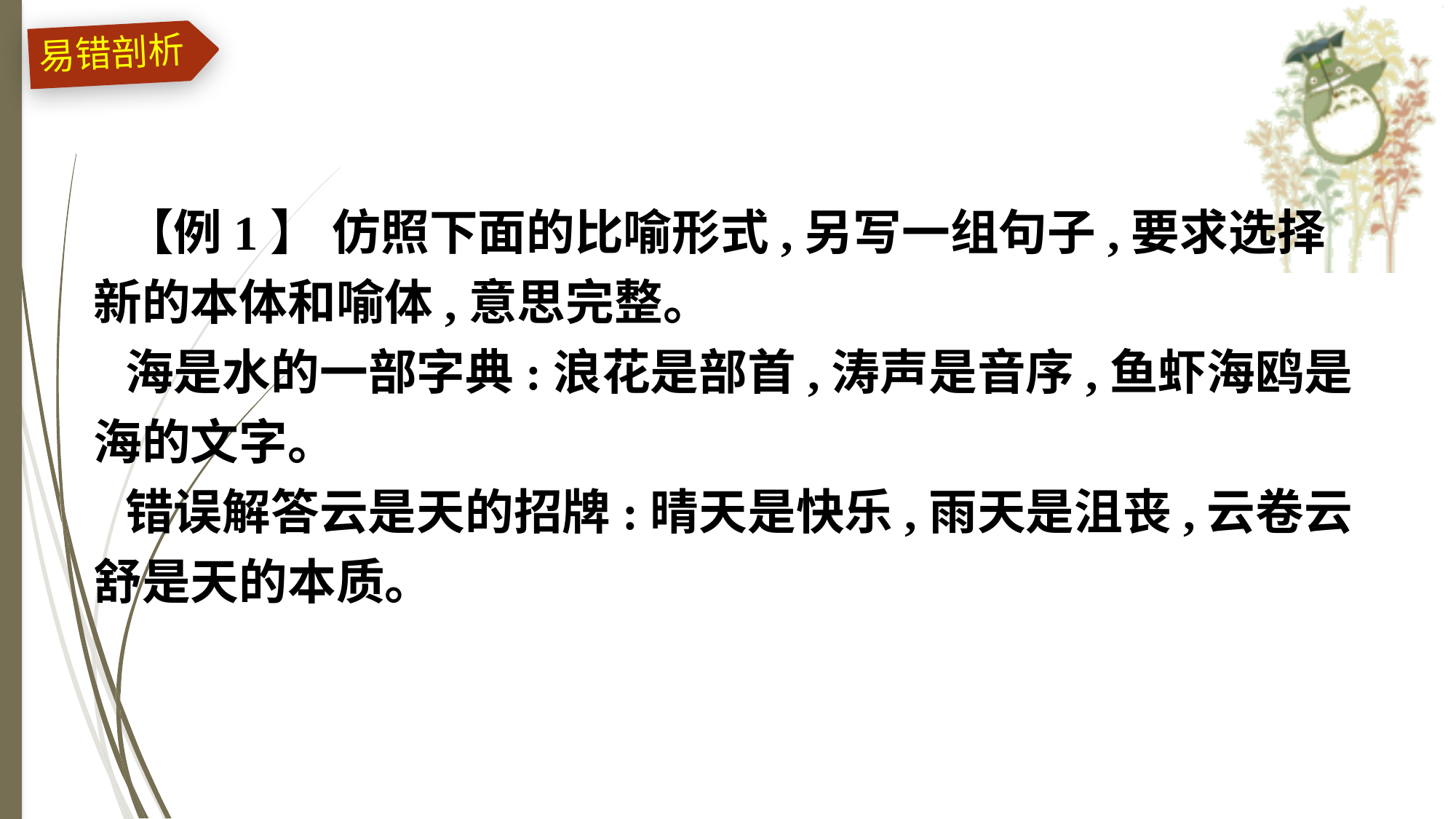

易错剖析
【例1】 仿照下面的比喻形式,另写一组句子,要求选择新的本体和喻体,意思完整。
海是水的一部字典:浪花是部首,涛声是音序,鱼虾海鸥是海的文字。
错误解答云是天的招牌:晴天是快乐,雨天是沮丧,云卷云舒是天的本质。